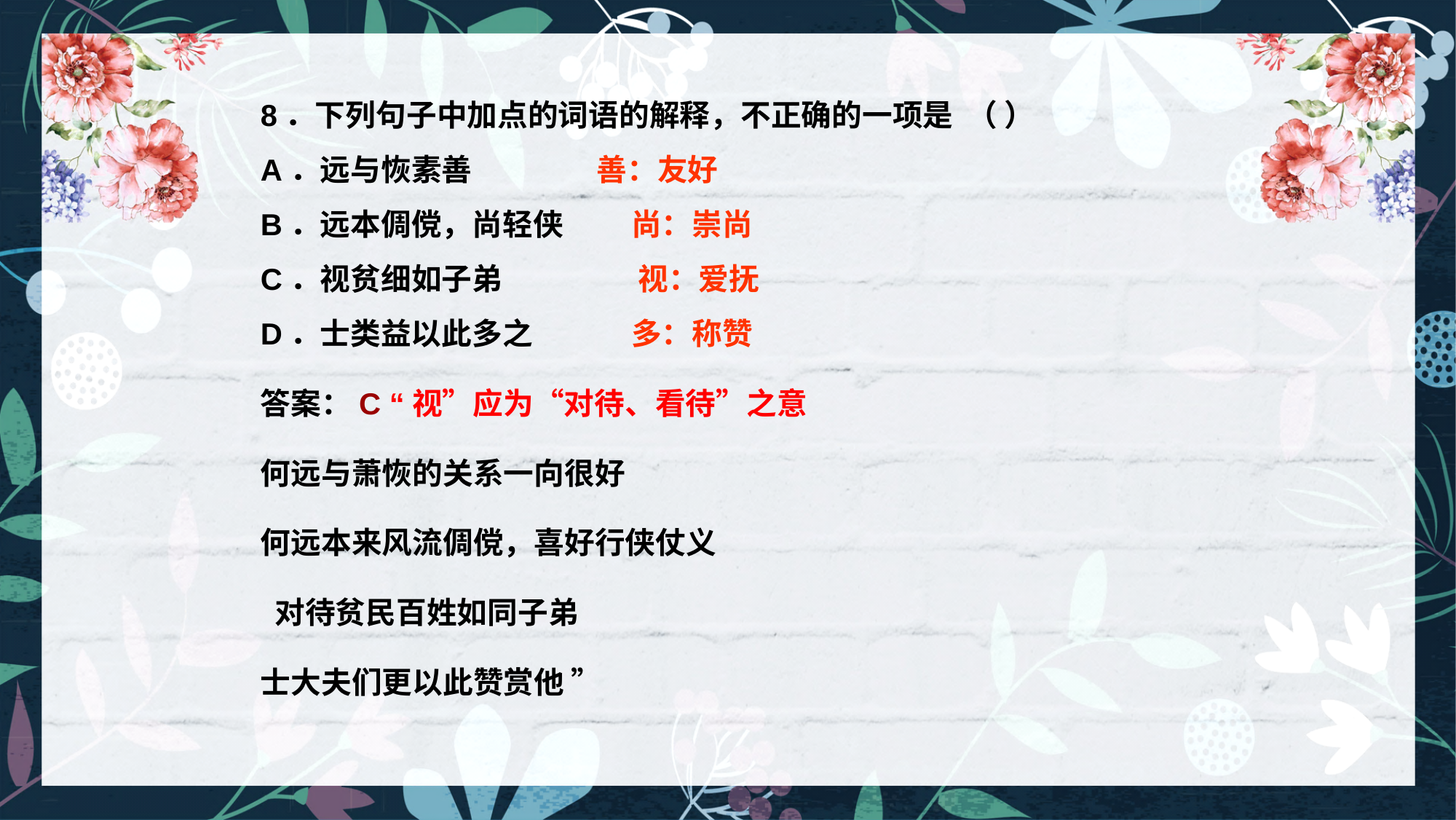

8．下列句子中加点的词语的解释，不正确的一项是  （ ）
A．远与恢素善                  善：友好
B．远本倜傥，尚轻侠 　　尚：崇尚
C．视贫细如子弟  　　　　视：爱抚
D．士类益以此多之　　　 多：称赞
答案：C “视”应为“对待、看待”之意
何远与萧恢的关系一向很好
何远本来风流倜傥，喜好行侠仗义
 对待贫民百姓如同子弟
士大夫们更以此赞赏他 ”